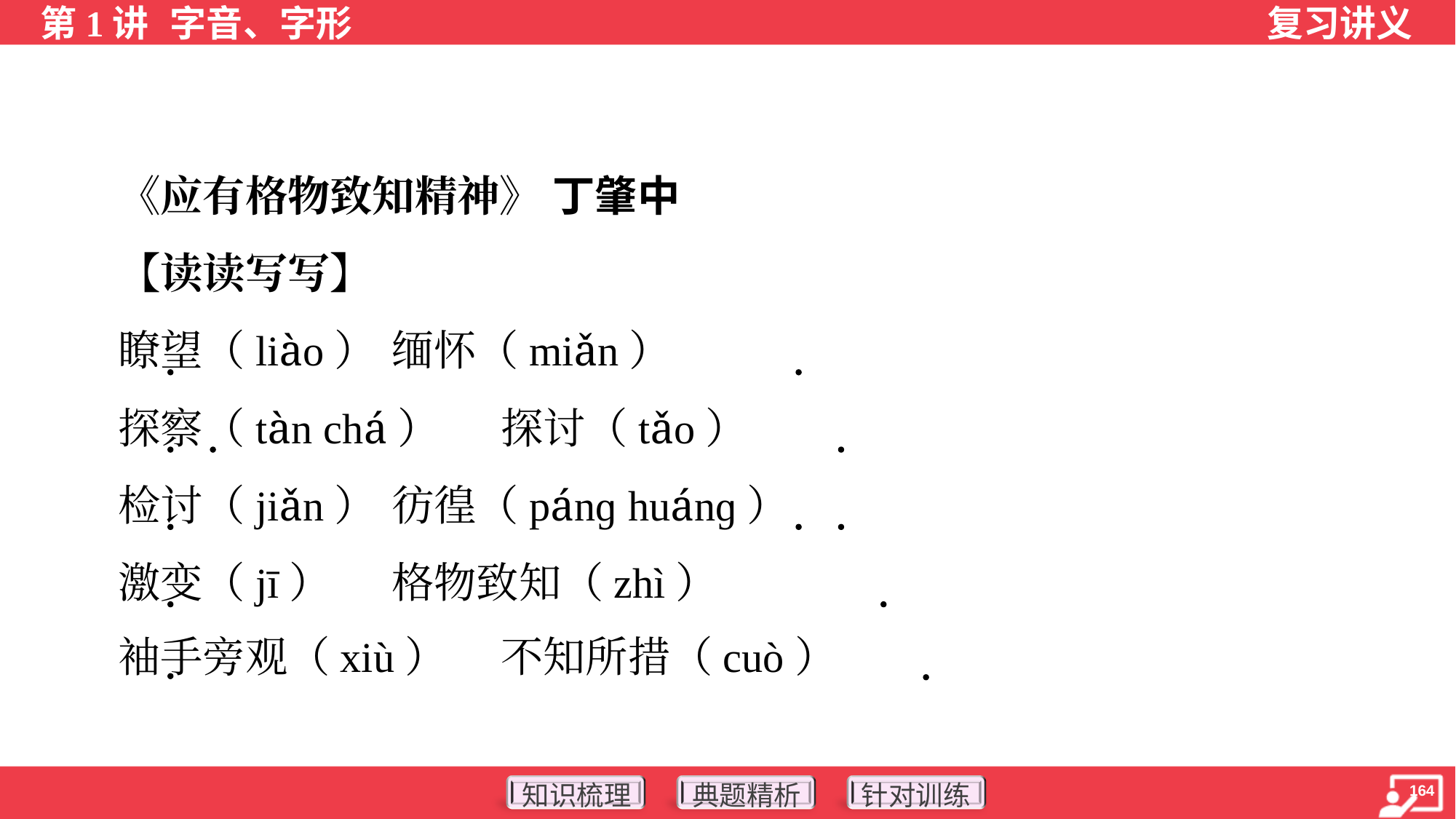

《应有格物致知精神》 丁肇中
    【读读写写】
    瞭望（liào）	缅怀（miǎn）
    探察（tàn chá）	探讨（tǎo）
    检讨（jiǎn）	彷徨（pánɡ huánɡ）
    激变（jī）	格物致知（zhì）
    袖手旁观（xiù）	不知所措（cuò）